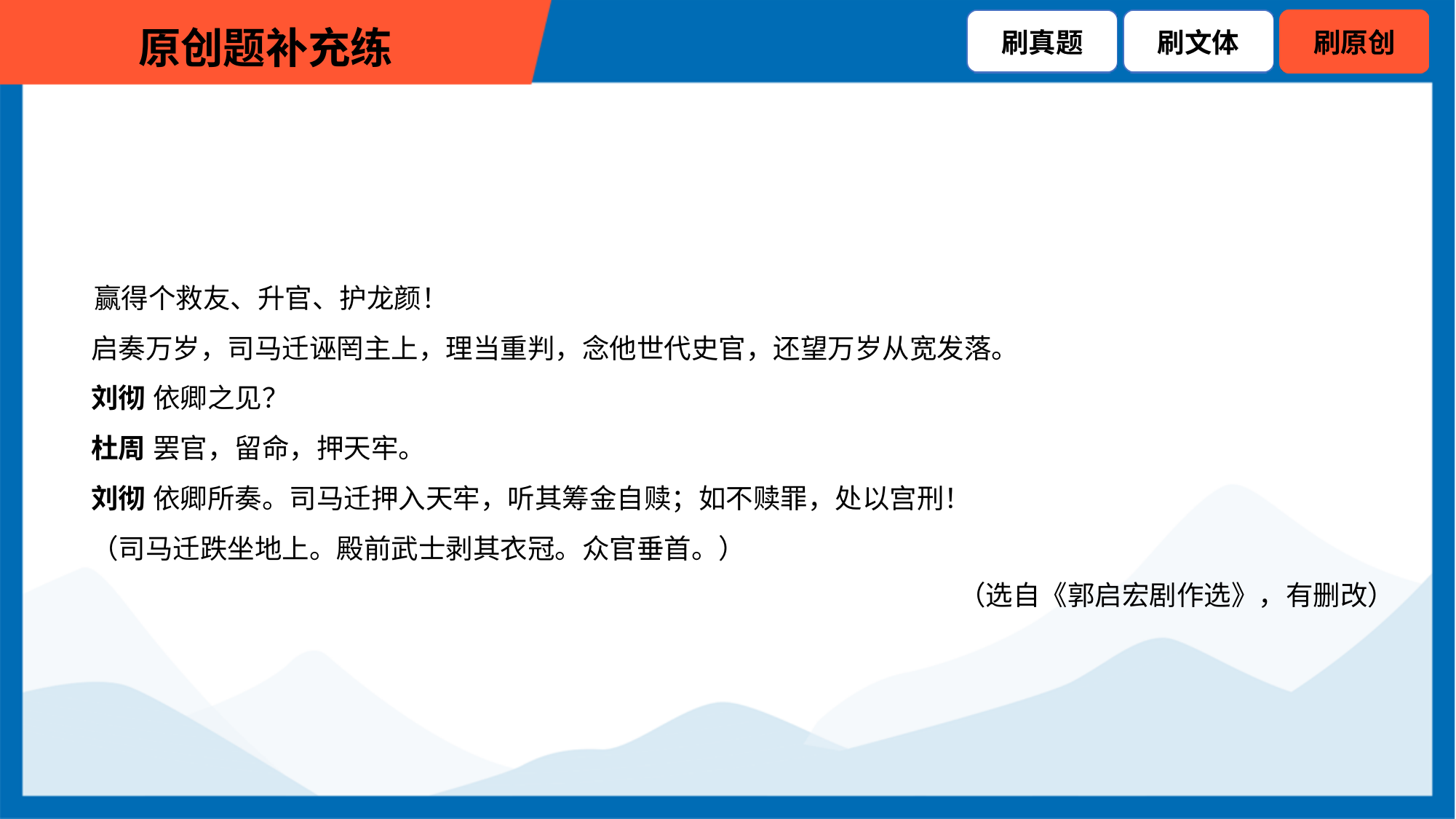

赢得个救友、升官、护龙颜！
    启奏万岁，司马迁诬罔主上，理当重判，念他世代史官，还望万岁从宽发落。
    刘彻 依卿之见？
    杜周 罢官，留命，押天牢。
    刘彻 依卿所奏。司马迁押入天牢，听其筹金自赎；如不赎罪，处以宫刑！
    （司马迁跌坐地上。殿前武士剥其衣冠。众官垂首。）
（选自《郭启宏剧作选》，有删改）